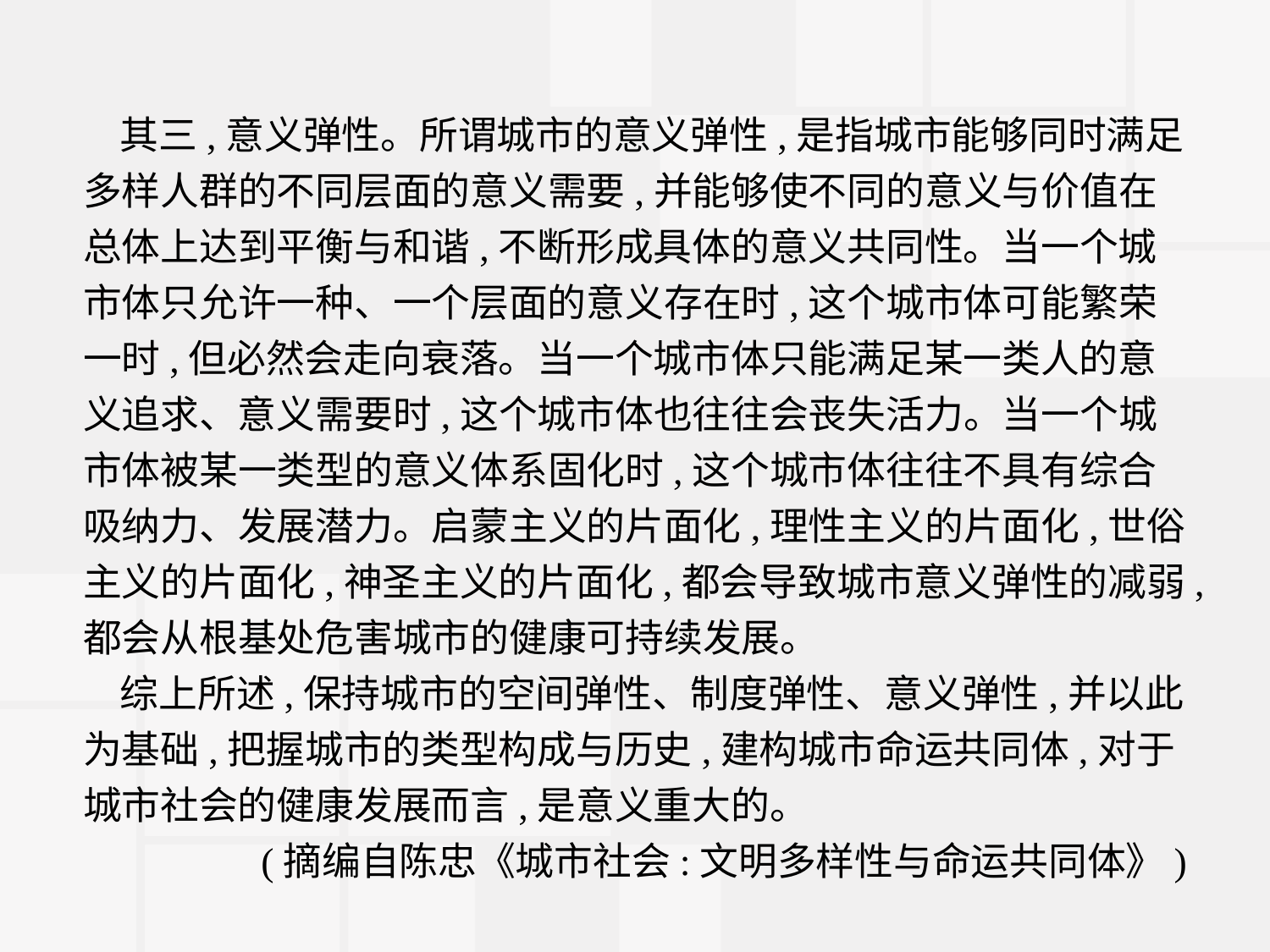

其三,意义弹性。所谓城市的意义弹性,是指城市能够同时满足多样人群的不同层面的意义需要,并能够使不同的意义与价值在总体上达到平衡与和谐,不断形成具体的意义共同性。当一个城市体只允许一种、一个层面的意义存在时,这个城市体可能繁荣一时,但必然会走向衰落。当一个城市体只能满足某一类人的意义追求、意义需要时,这个城市体也往往会丧失活力。当一个城市体被某一类型的意义体系固化时,这个城市体往往不具有综合吸纳力、发展潜力。启蒙主义的片面化,理性主义的片面化,世俗主义的片面化,神圣主义的片面化,都会导致城市意义弹性的减弱,都会从根基处危害城市的健康可持续发展。
综上所述,保持城市的空间弹性、制度弹性、意义弹性,并以此为基础,把握城市的类型构成与历史,建构城市命运共同体,对于城市社会的健康发展而言,是意义重大的。
(摘编自陈忠《城市社会:文明多样性与命运共同体》)